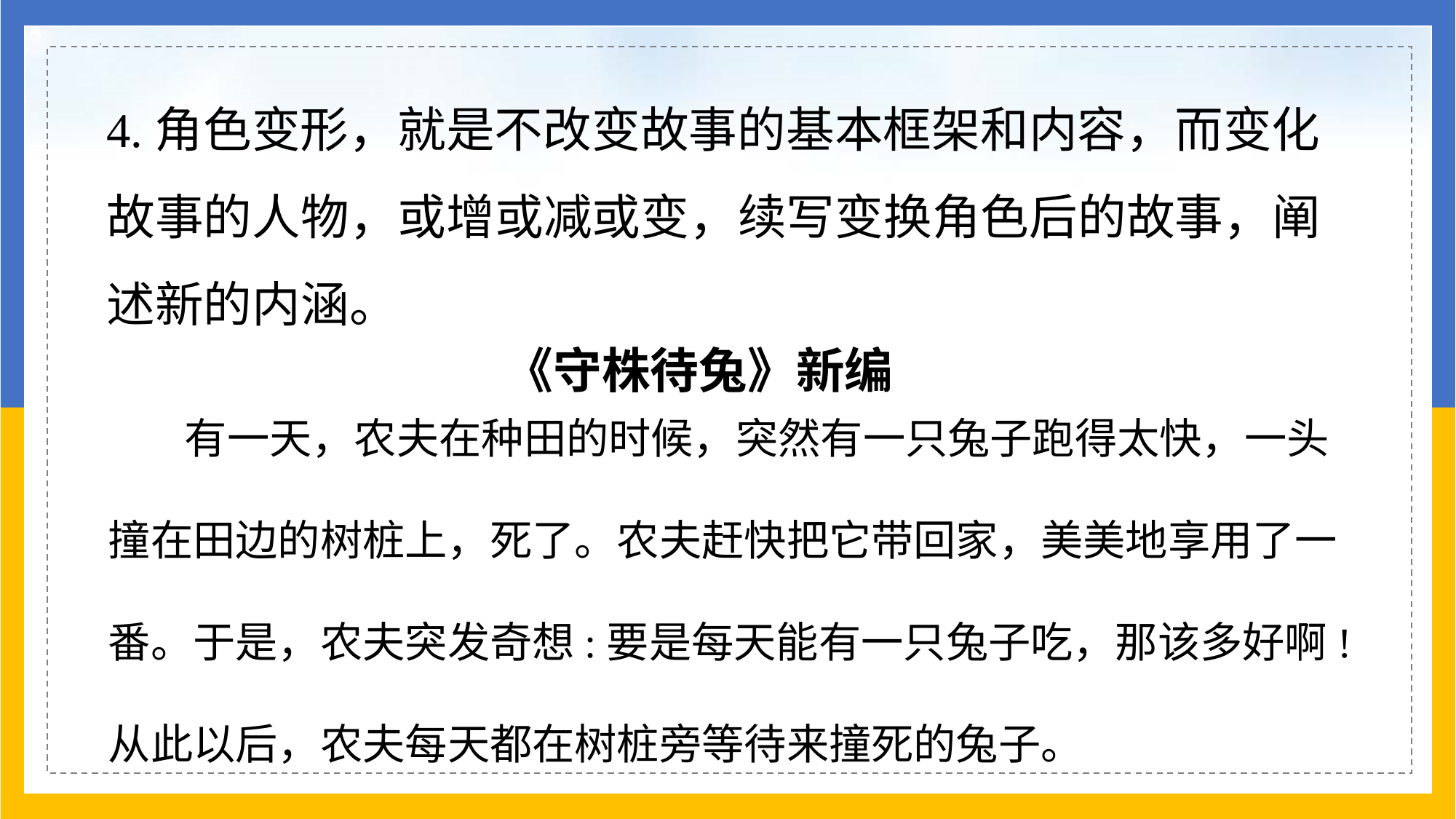

4.角色变形，就是不改变故事的基本框架和内容，而变化故事的人物，或增或减或变，续写变换角色后的故事，阐述新的内涵。
《守株待兔》新编
       有一天，农夫在种田的时候，突然有一只兔子跑得太快，一头撞在田边的树桩上，死了。农夫赶快把它带回家，美美地享用了一番。于是，农夫突发奇想:要是每天能有一只兔子吃，那该多好啊!从此以后，农夫每天都在树桩旁等待来撞死的兔子。